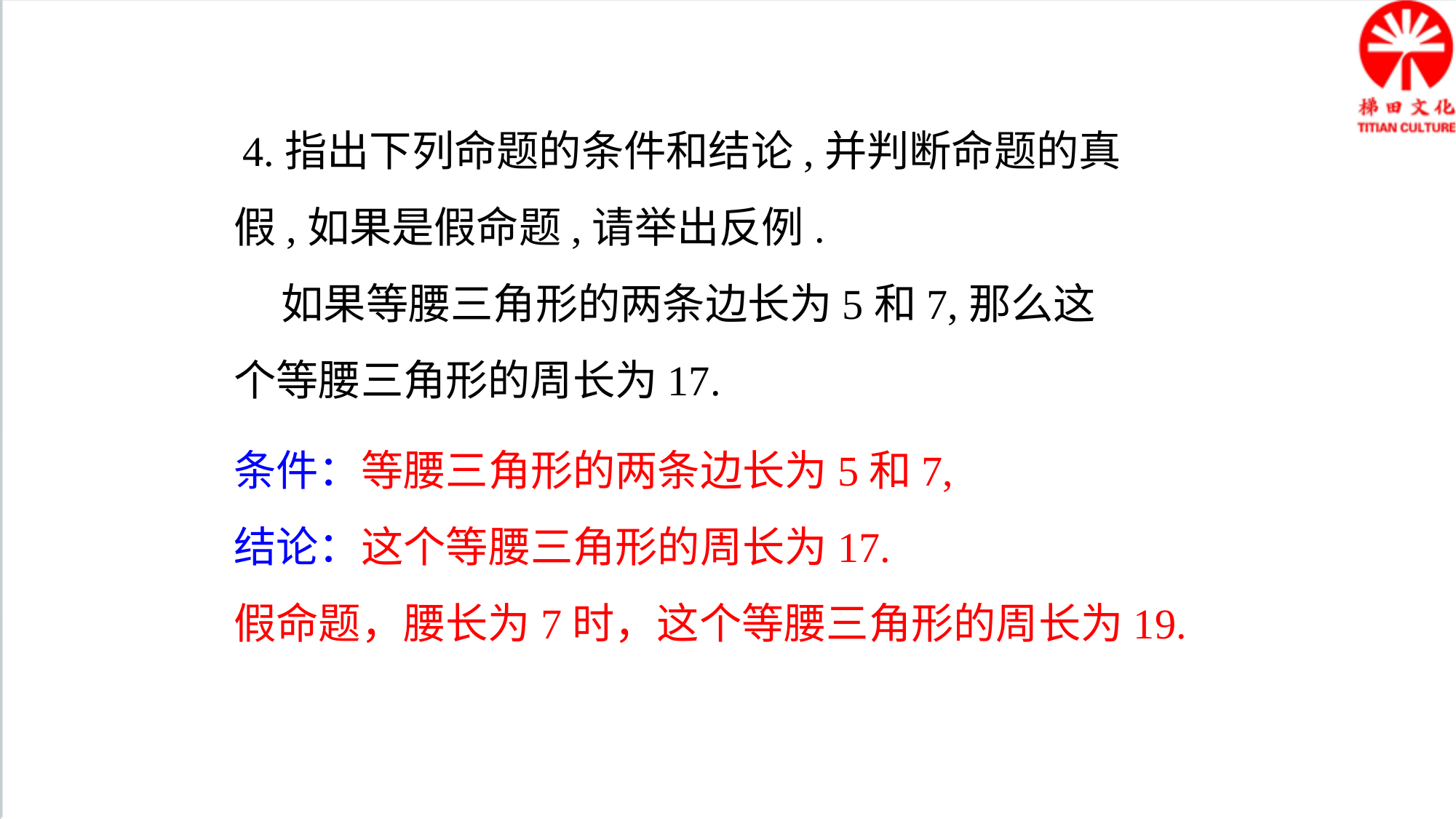

4.指出下列命题的条件和结论,并判断命题的真假,如果是假命题,请举出反例.
   如果等腰三角形的两条边长为5和7,那么这个等腰三角形的周长为17.
条件：等腰三角形的两条边长为5和7,
结论：这个等腰三角形的周长为17.
假命题，腰长为7时，这个等腰三角形的周长为19.